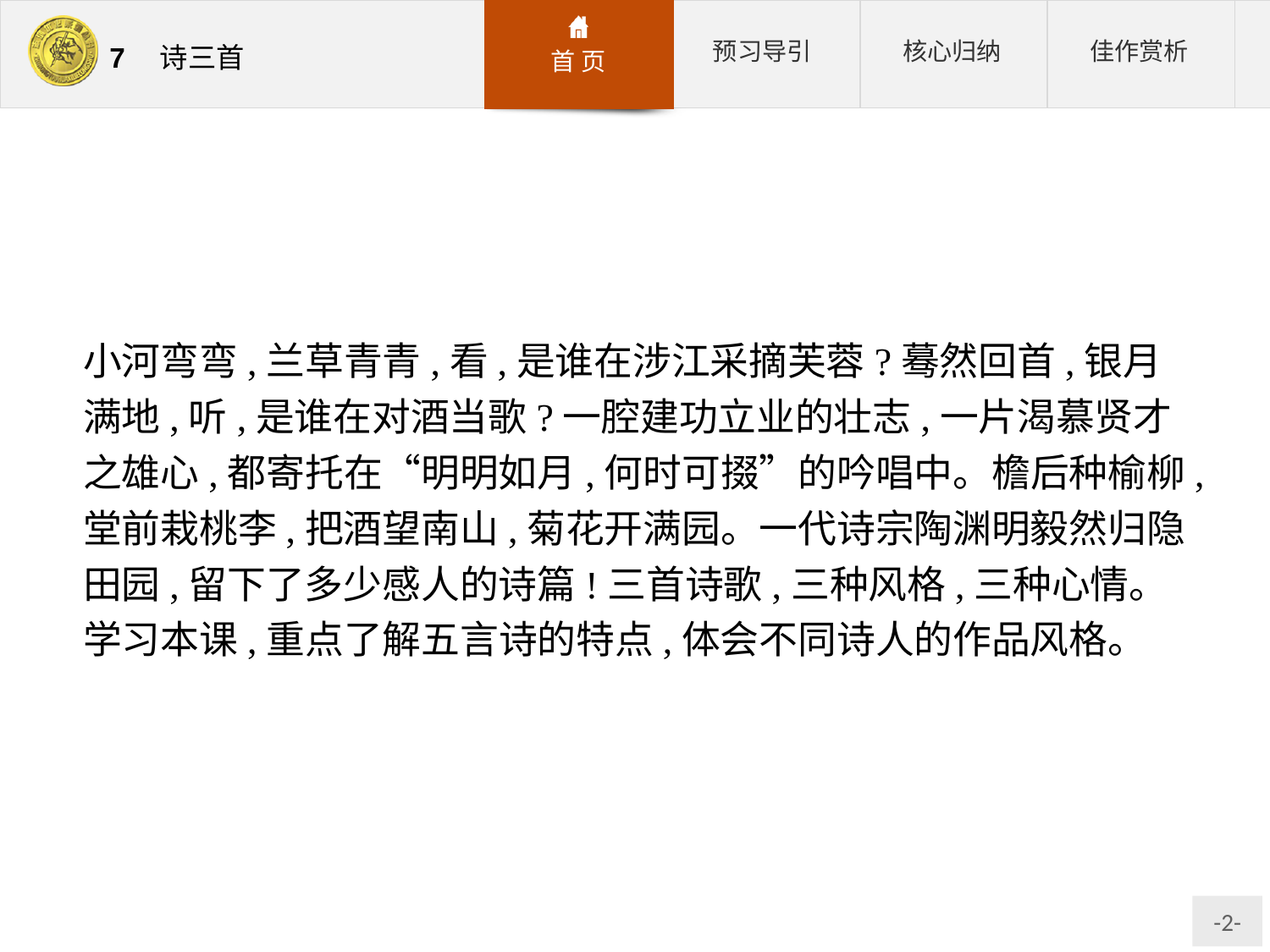

小河弯弯,兰草青青,看,是谁在涉江采摘芙蓉?蓦然回首,银月满地,听,是谁在对酒当歌?一腔建功立业的壮志,一片渴慕贤才之雄心,都寄托在“明明如月,何时可掇”的吟唱中。檐后种榆柳,堂前栽桃李,把酒望南山,菊花开满园。一代诗宗陶渊明毅然归隐田园,留下了多少感人的诗篇!三首诗歌,三种风格,三种心情。学习本课,重点了解五言诗的特点,体会不同诗人的作品风格。